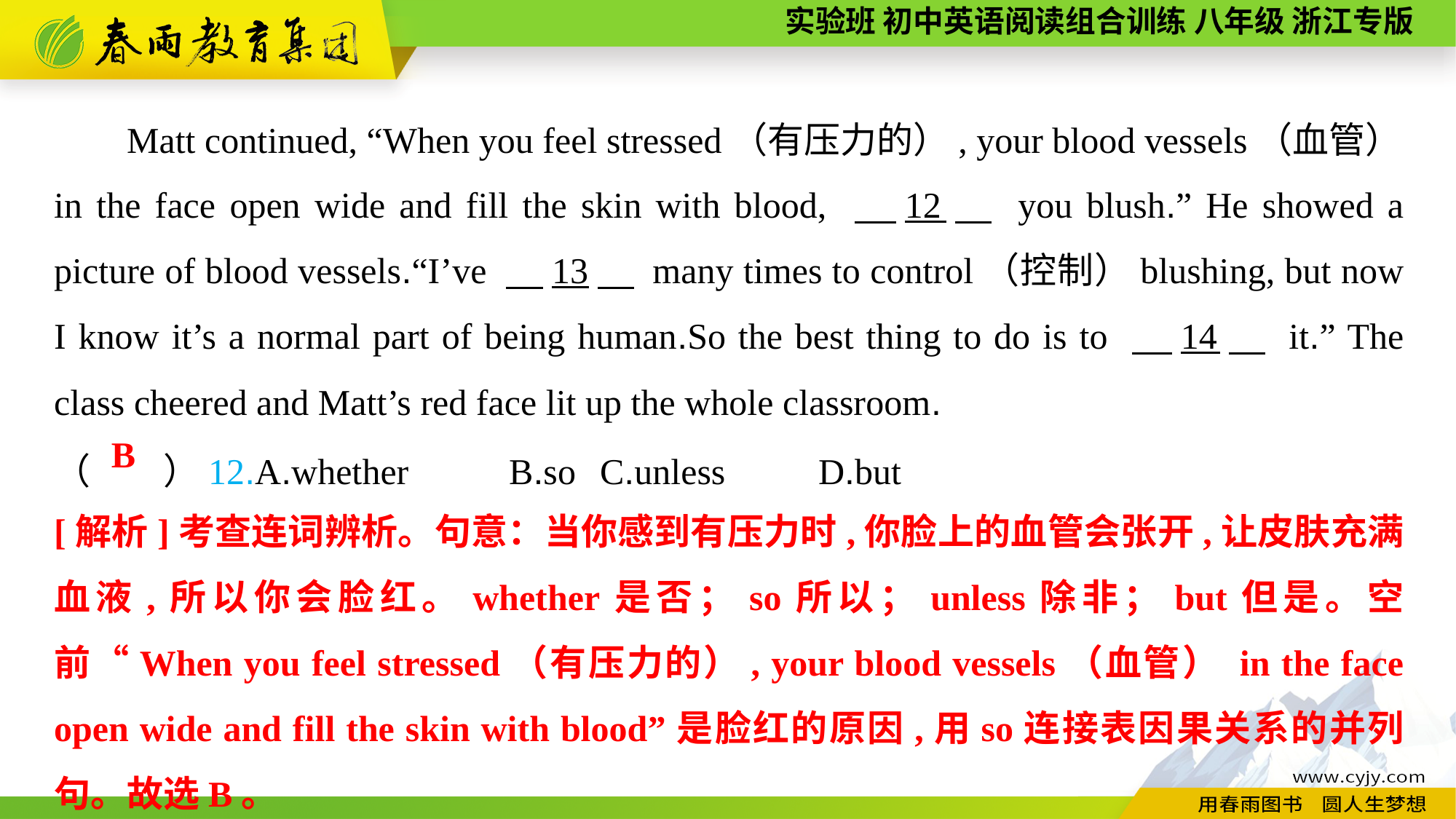

Matt continued, “When you feel stressed（有压力的）, your blood vessels（血管）in the face open wide and fill the skin with blood, 　12　 you blush.” He showed a picture of blood vessels.“I’ve 　13　 many times to control（控制）blushing, but now I know it’s a normal part of being human.So the best thing to do is to 　14　 it.” The class cheered and Matt’s red face lit up the whole classroom.
（　　）12.A.whether	  B.so	C.unless	D.but
B
[解析]考查连词辨析。句意：当你感到有压力时,你脸上的血管会张开,让皮肤充满血液,所以你会脸红。whether是否；so所以；unless除非；but但是。空前“When you feel stressed（有压力的）, your blood vessels（血管） in the face open wide and fill the skin with blood”是脸红的原因,用so连接表因果关系的并列句。故选B。